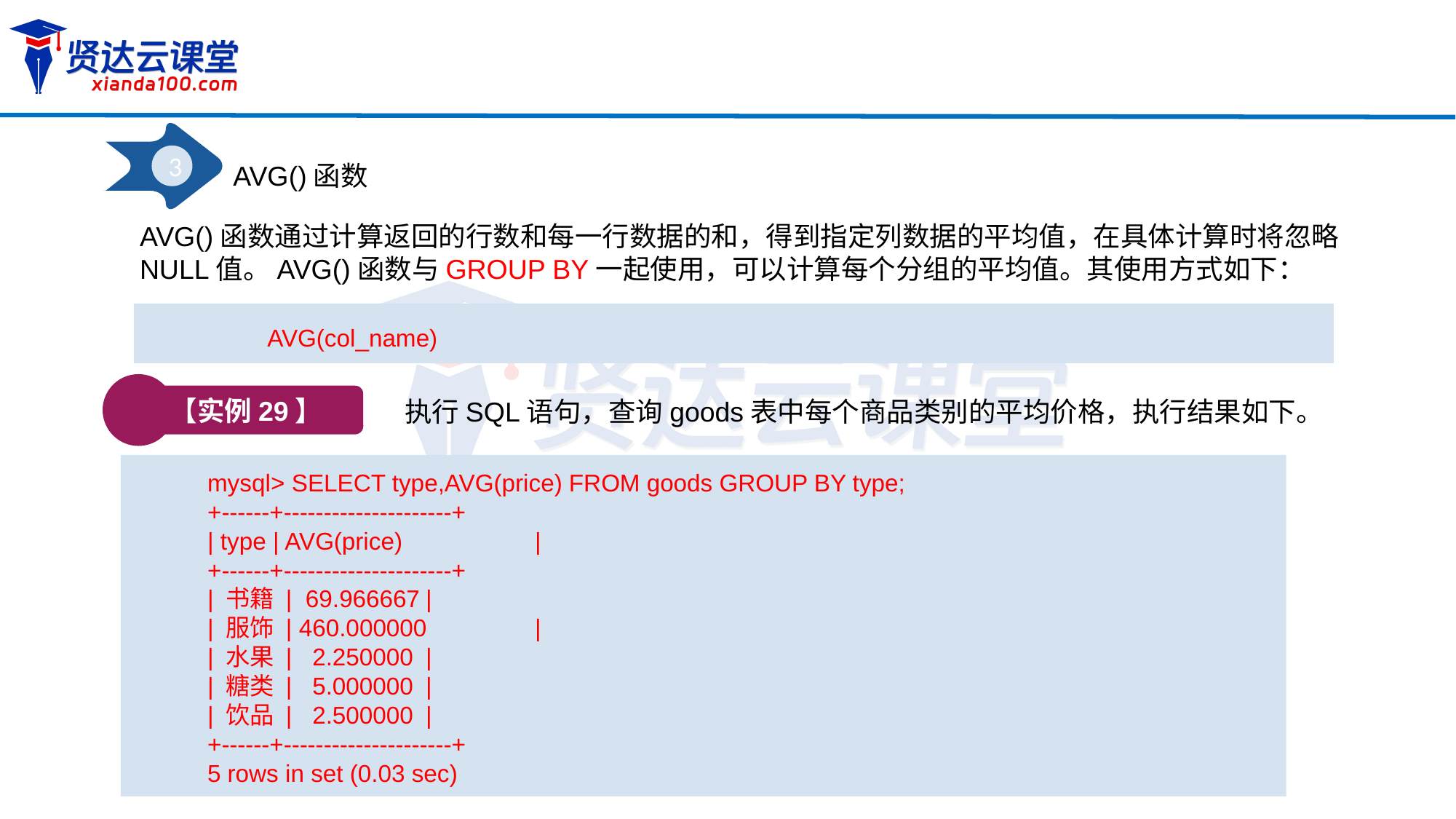

3
AVG()函数
AVG()函数通过计算返回的行数和每一行数据的和，得到指定列数据的平均值，在具体计算时将忽略
NULL值。AVG()函数与GROUP BY一起使用，可以计算每个分组的平均值。其使用方式如下：

AVG(col_name)

【实例29】
执行SQL语句，查询goods表中每个商品类别的平均价格，执行结果如下。

mysql> SELECT type,AVG(price) FROM goods GROUP BY type;
+------+---------------------+
| type | AVG(price)		|
+------+---------------------+
| 书籍 |  69.966667	|
| 服饰 | 460.000000	|
| 水果 |   2.250000	|
| 糖类 |   5.000000	|
| 饮品 |   2.500000	|
+------+---------------------+
5 rows in set (0.03 sec)